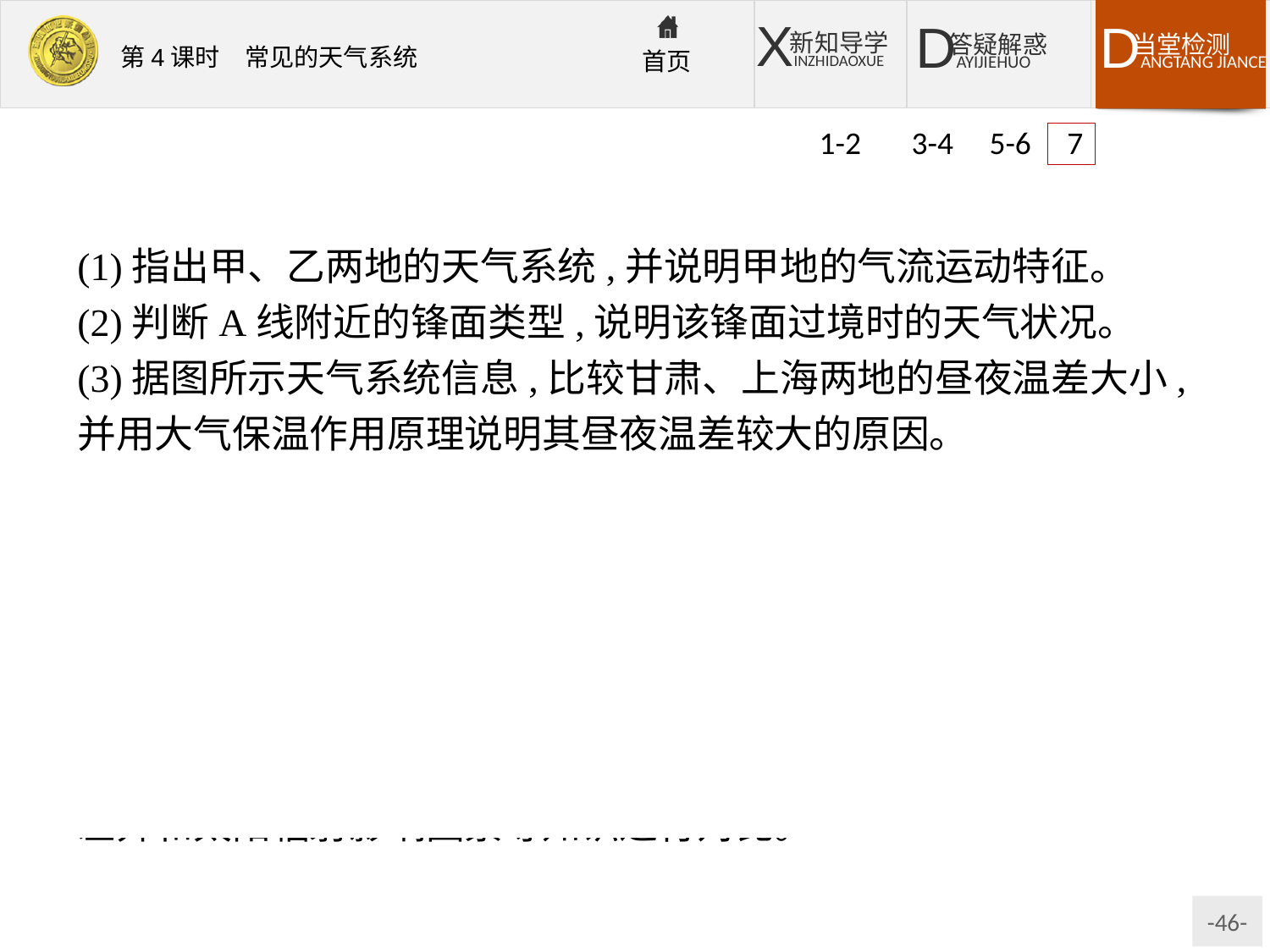

1-2       3-4     5-6     7

(1)指出甲、乙两地的天气系统,并说明甲地的气流运动特征。
(2)判断A线附近的锋面类型,说明该锋面过境时的天气状况。
(3)据图所示天气系统信息,比较甘肃、上海两地的昼夜温差大小,并用大气保温作用原理说明其昼夜温差较大的原因。
解析:第(1)题,根据“大于大的,小于小的”等值线判读原则,可知甲天气系统为低压中心;乙天气系统气压值中高周低,为高压天气系统。天气系统气流运动包括水平气流和垂直气流两部分。第(2)题,A线附近的锋面位于气旋偏西部,为冷锋类型。从阴(雨)晴、冷暖、气压和风等方面描述锋面过境时的天气变化。第(3)题,甘肃、上海分别受高、低压天气系统控制,结合垂直气流差异和太阳辐射影响因素等知识进行对比。